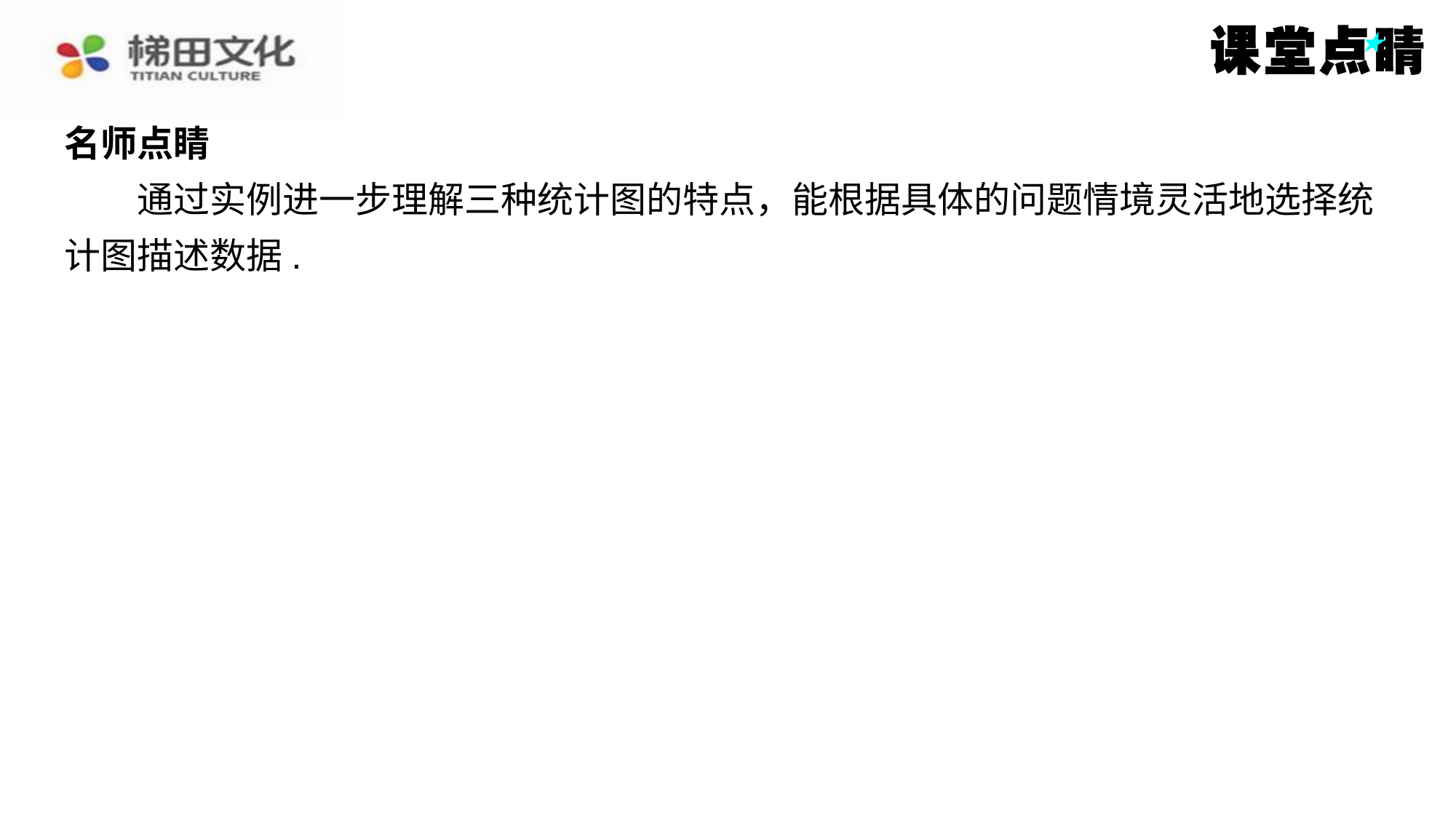

名师点睛
　　通过实例进一步理解三种统计图的特点，能根据具体的问题情境灵活地选择统
计图描述数据.